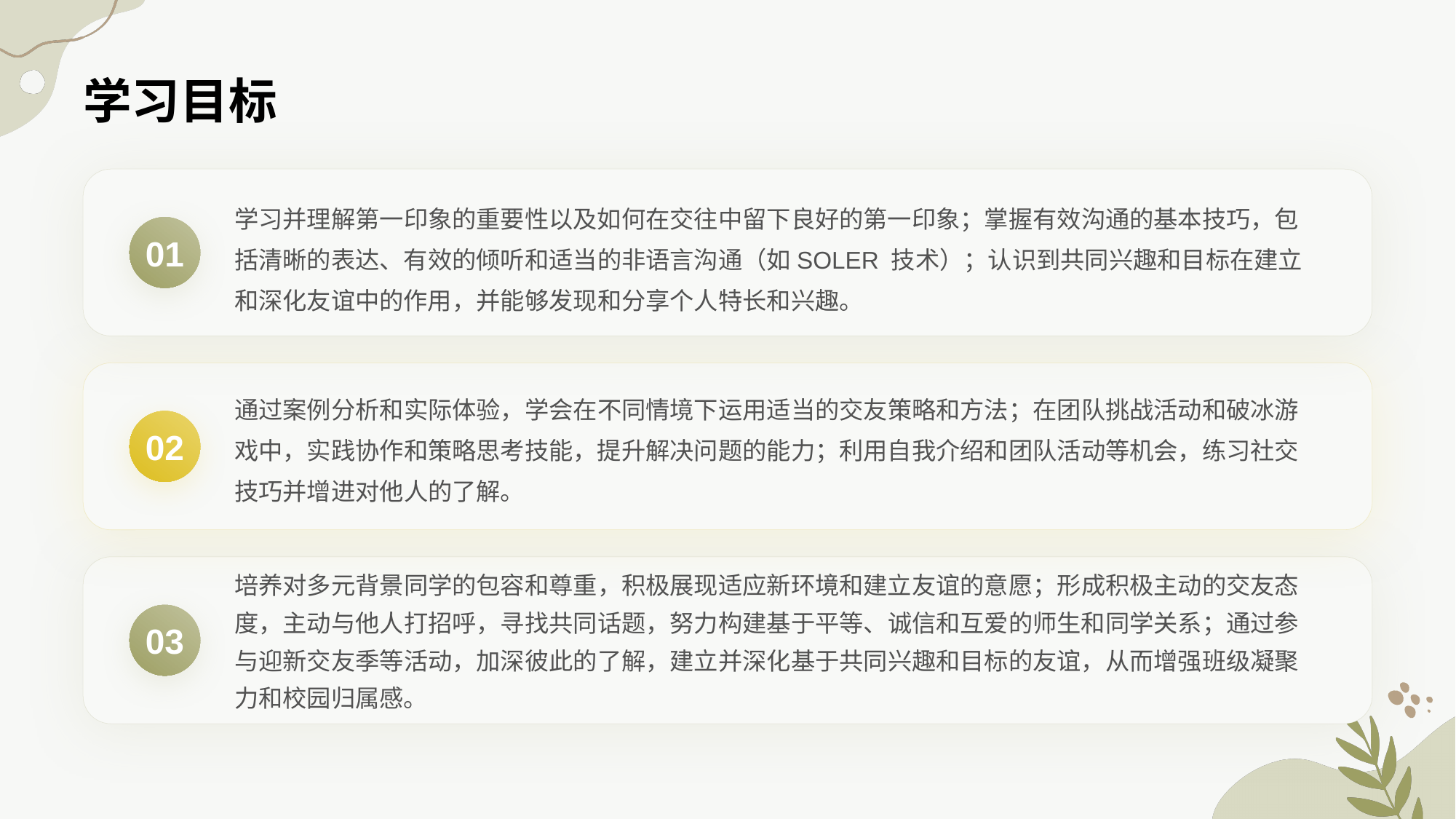

学习目标

学习并理解第一印象的重要性以及如何在交往中留下良好的第一印象；掌握有效沟通的基本技巧，包括清晰的表达、有效的倾听和适当的非语言沟通（如SOLER 技术）；认识到共同兴趣和目标在建立和深化友谊中的作用，并能够发现和分享个人特长和兴趣。
01
通过案例分析和实际体验，学会在不同情境下运用适当的交友策略和方法；在团队挑战活动和破冰游戏中，实践协作和策略思考技能，提升解决问题的能力；利用自我介绍和团队活动等机会，练习社交技巧并增进对他人的了解。

02
培养对多元背景同学的包容和尊重，积极展现适应新环境和建立友谊的意愿；形成积极主动的交友态度，主动与他人打招呼，寻找共同话题，努力构建基于平等、诚信和互爱的师生和同学关系；通过参与迎新交友季等活动，加深彼此的了解，建立并深化基于共同兴趣和目标的友谊，从而增强班级凝聚力和校园归属感。

03